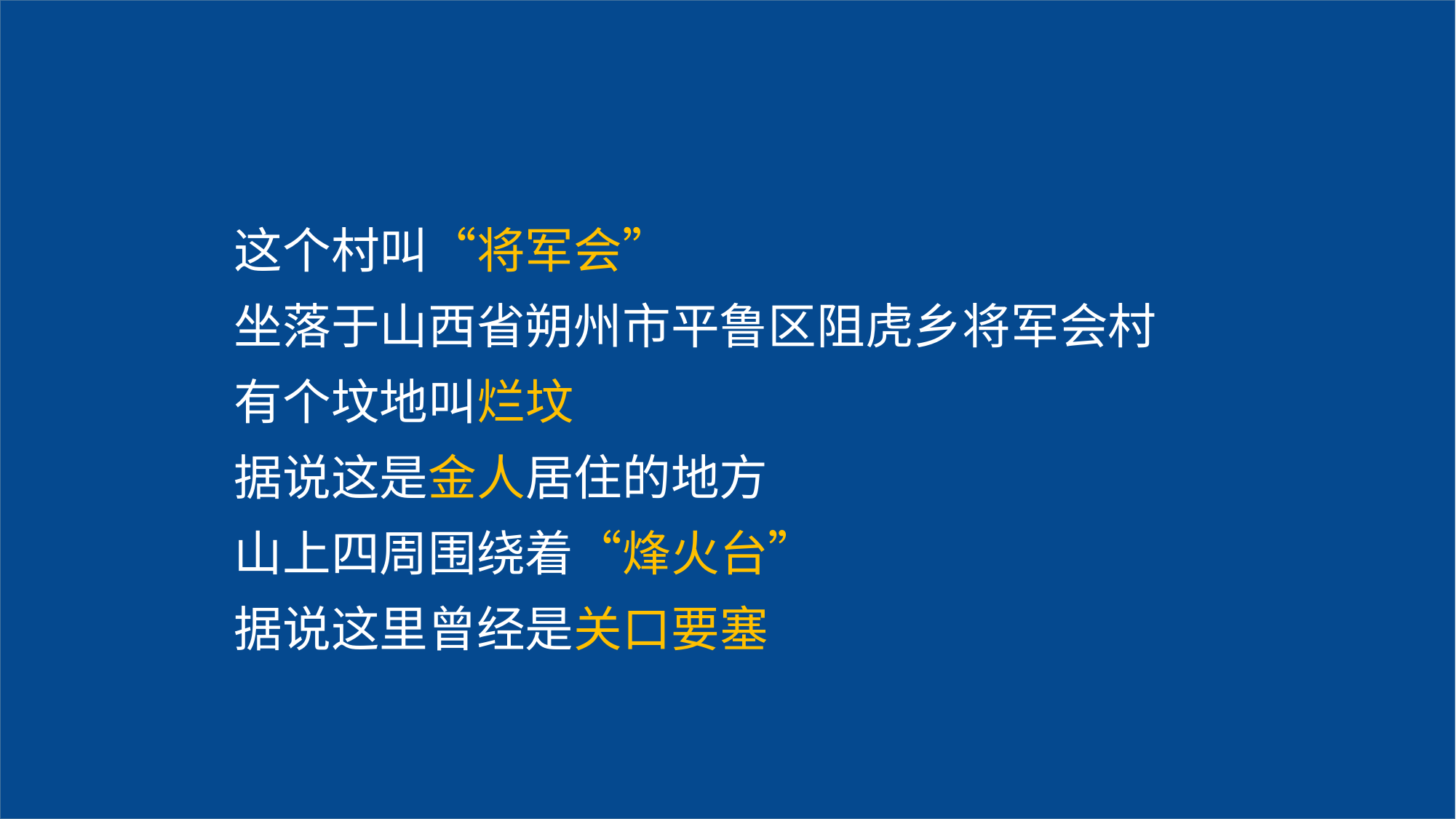

这个村叫“将军会”
坐落于山西省朔州市平鲁区阻虎乡将军会村
有个坟地叫烂坟
据说这是金人居住的地方
山上四周围绕着“烽火台”
据说这里曾经是关口要塞